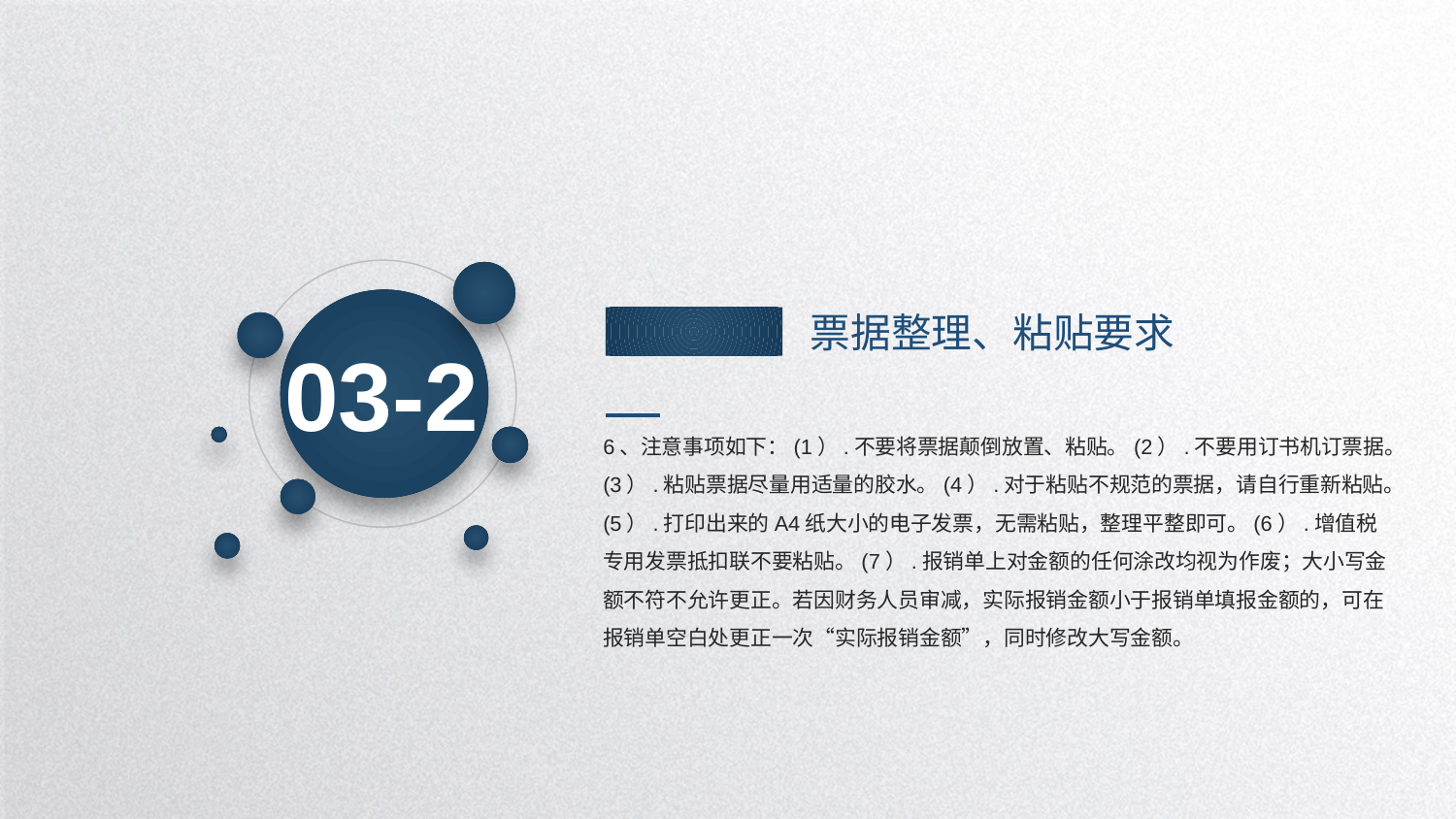

03-2
票据整理、粘贴要求

6、注意事项如下：(1）.不要将票据颠倒放置、粘贴。(2）.不要用订书机订票据。(3）.粘贴票据尽量用适量的胶水。(4）.对于粘贴不规范的票据，请自行重新粘贴。(5）.打印出来的A4纸大小的电子发票，无需粘贴，整理平整即可。(6）.增值税专用发票抵扣联不要粘贴。(7）.报销单上对金额的任何涂改均视为作废；大小写金额不符不允许更正。若因财务人员审减，实际报销金额小于报销单填报金额的，可在报销单空白处更正一次“实际报销金额”，同时修改大写金额。